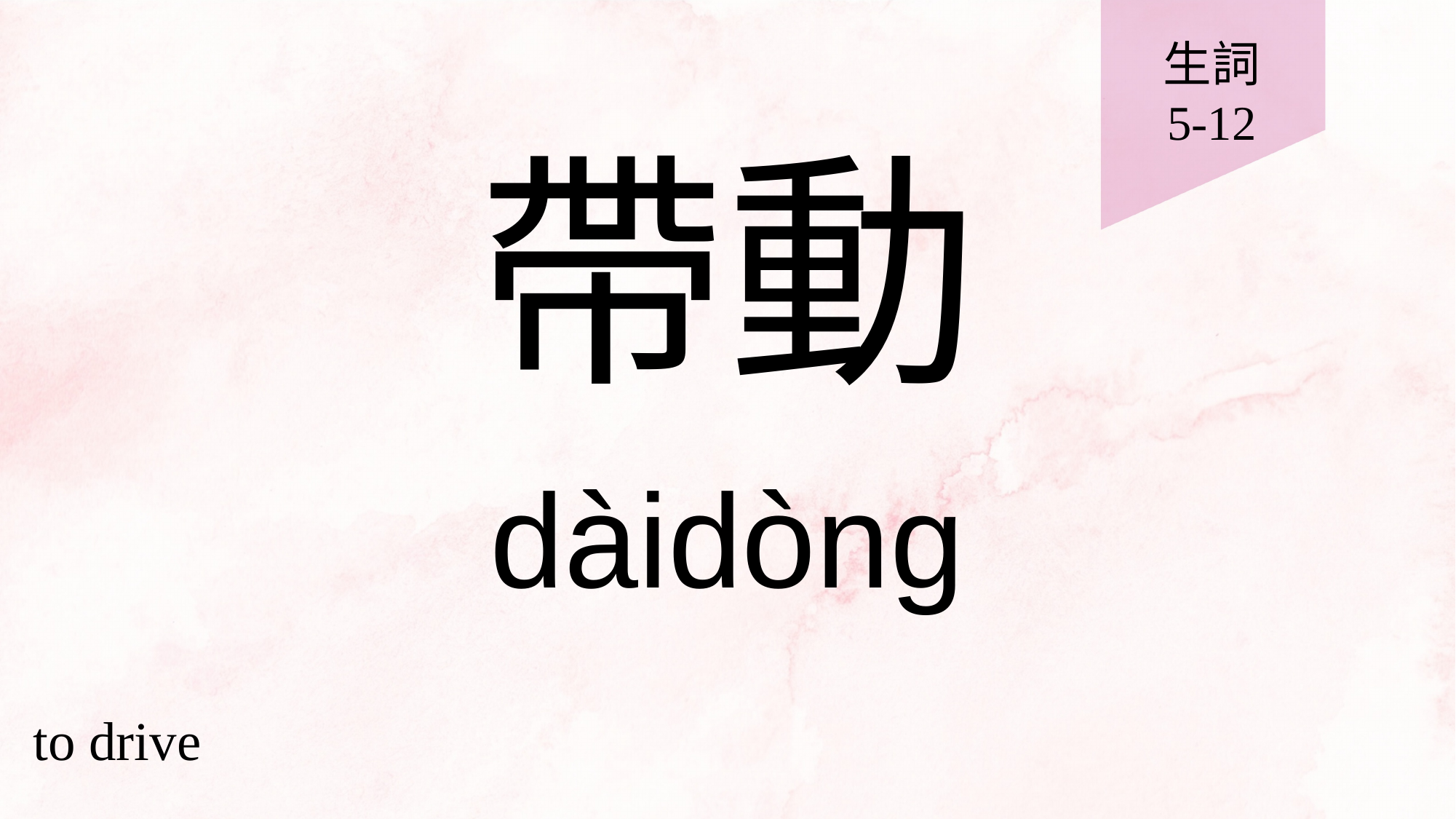

生詞
5-12
# 帶動
dàidòng
to drive